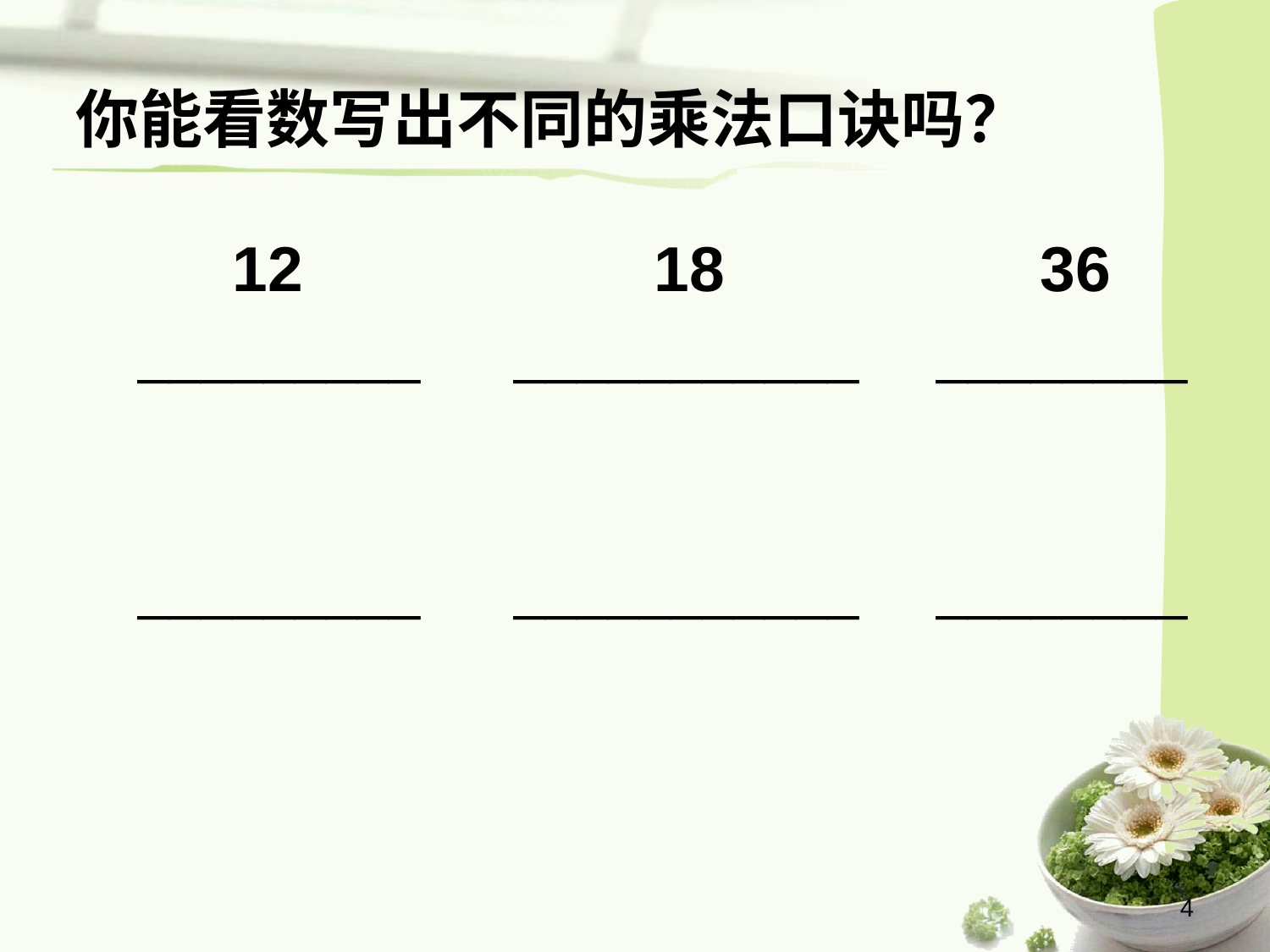

# 你能看数写出不同的乘法口诀吗？
          12                    18                  36
    _________      ___________     ________

    _________      ___________     ________
4